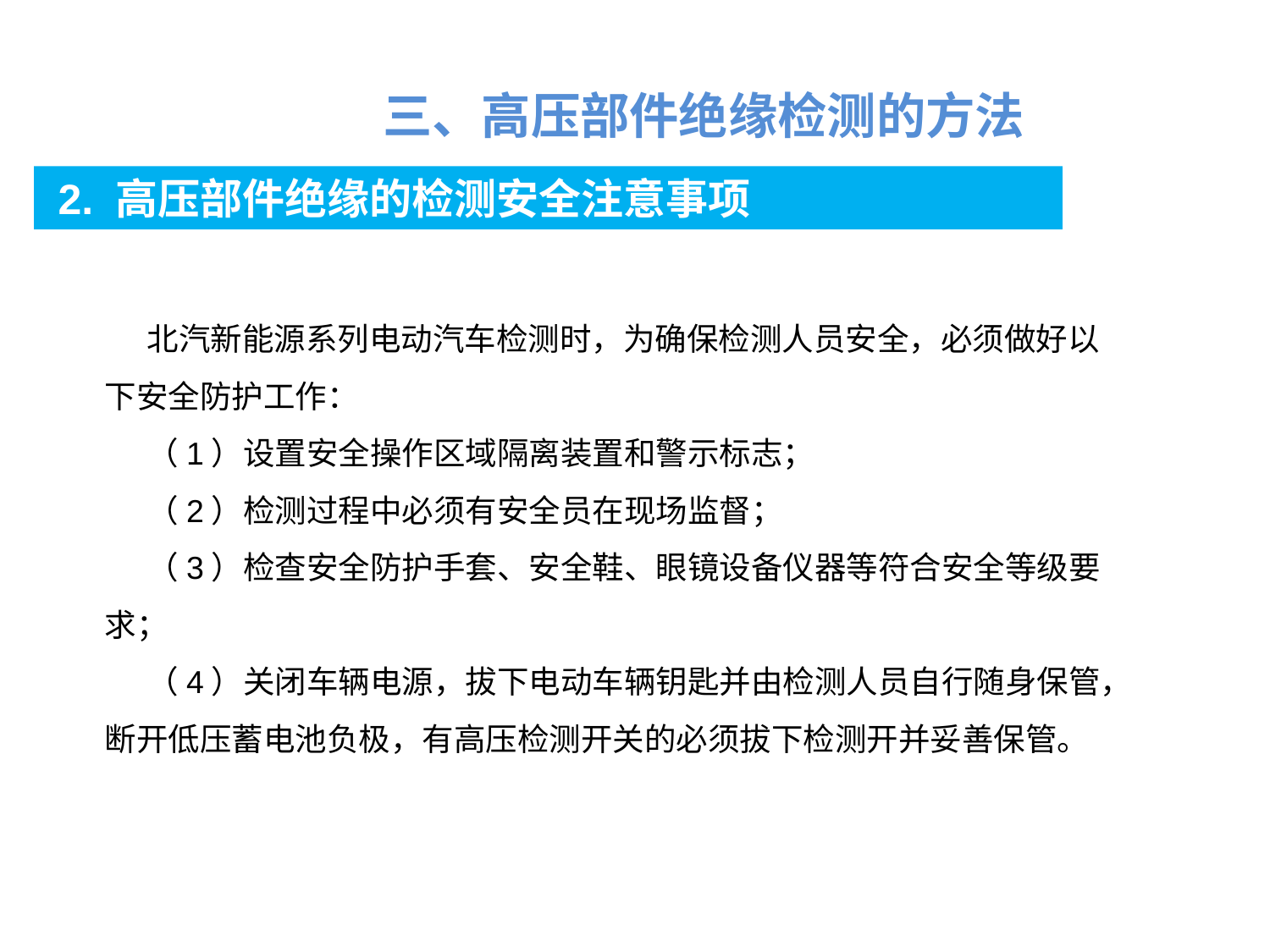

三、高压部件绝缘检测的方法
 2. 高压部件绝缘的检测安全注意事项
北汽新能源系列电动汽车检测时，为确保检测人员安全，必须做好以下安全防护工作：
（1）设置安全操作区域隔离装置和警示标志；
（2）检测过程中必须有安全员在现场监督；
（3）检查安全防护手套、安全鞋、眼镜设备仪器等符合安全等级要求；
（4）关闭车辆电源，拔下电动车辆钥匙并由检测人员自行随身保管，断开低压蓄电池负极，有高压检测开关的必须拔下检测开并妥善保管。